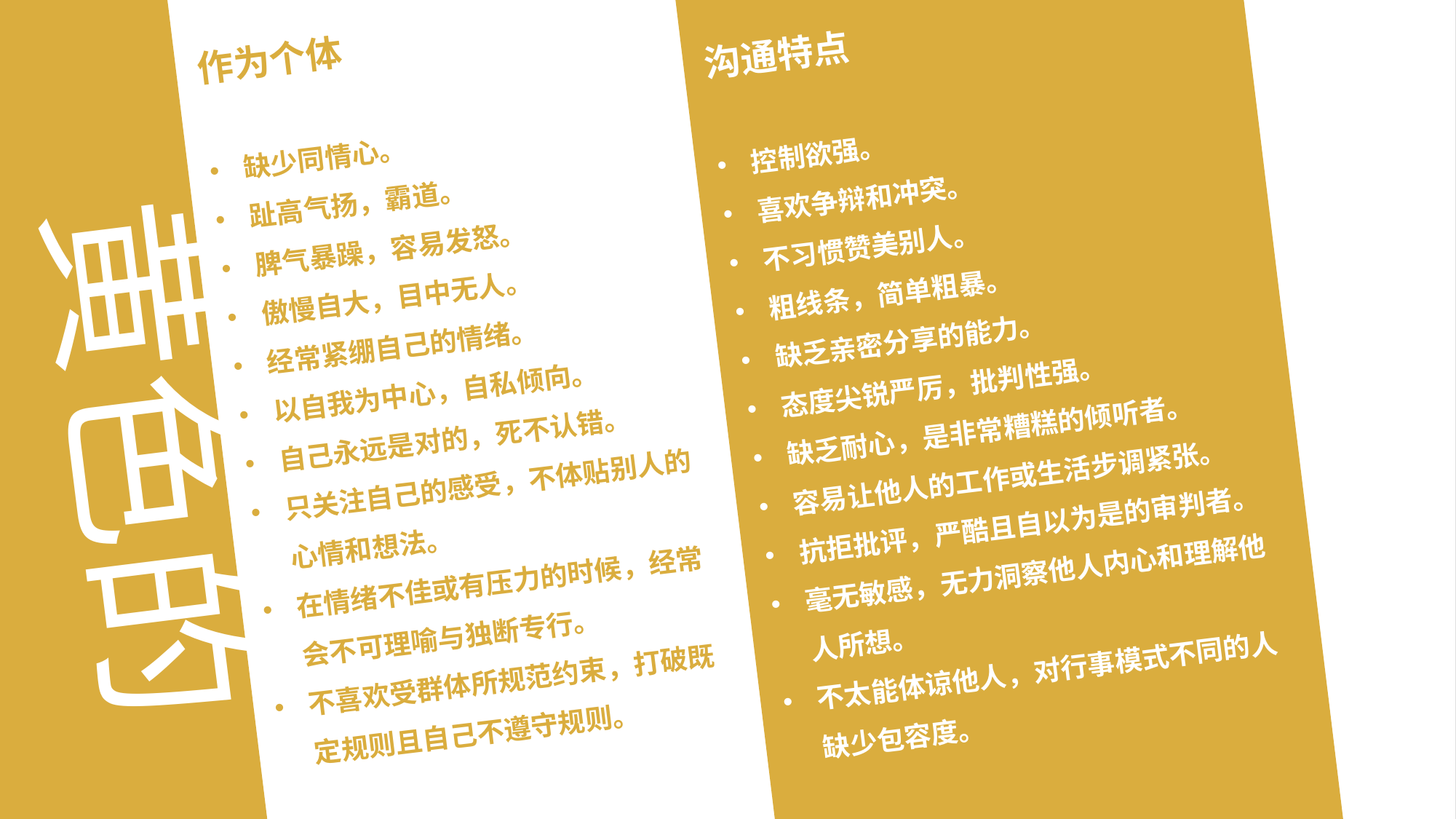

沟通特点

控制欲强。
喜欢争辩和冲突。
不习惯赞美别人。
粗线条，简单粗暴。
缺乏亲密分享的能力。
态度尖锐严厉，批判性强。
缺乏耐心，是非常糟糕的倾听者。
容易让他人的工作或生活步调紧张。
抗拒批评，严酷且自以为是的审判者。
毫无敏感，无力洞察他人内心和理解他人所想。
不太能体谅他人，对行事模式不同的人缺少包容度。
作为个体

缺少同情心。
趾高气扬，霸道。
脾气暴躁，容易发怒。
傲慢自大，目中无人。
经常紧绷自己的情绪。
以自我为中心，自私倾向。
自己永远是对的，死不认错。
只关注自己的感受，不体贴别人的心情和想法。
在情绪不佳或有压力的时候，经常会不可理喻与独断专行。
不喜欢受群体所规范约束，打破既定规则且自己不遵守规则。

黄色的